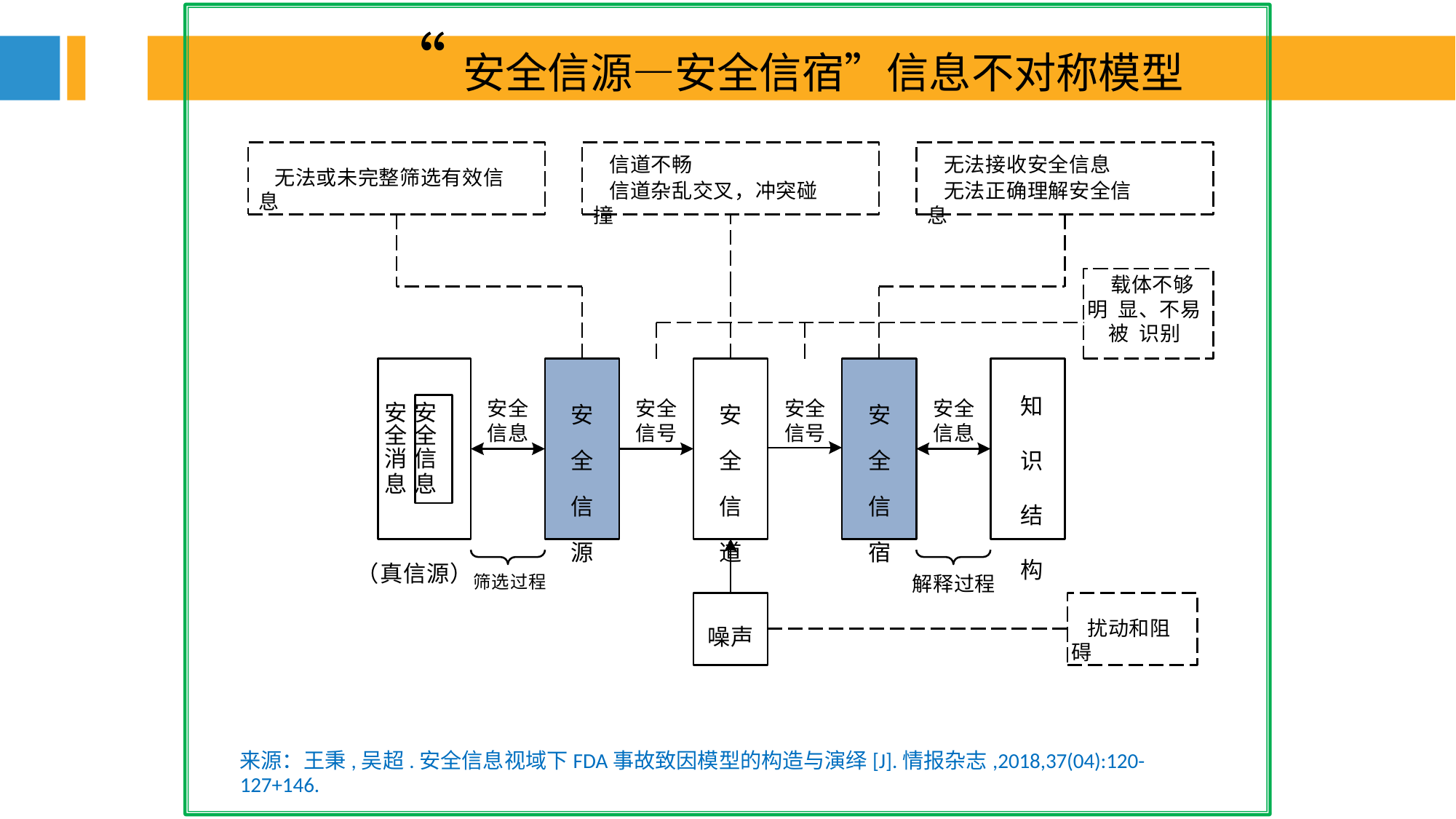

“安全信源—安全信宿”信息不对称模型

 信道不畅
 信道杂乱交叉，冲突碰撞
 无法接收安全信息
 无法正确理解安全信息
 无法或未完整筛选有效信息

 载体不够明  显、不易被  识别

知  识  结  构

安全
信息
安全
信号
安全
信号
安全
信息
安 安
全 全
消 信
息 息
安  全  信  道
安  全  信  宿
安  全  信  源

（真信源）筛选过程
解释过程

噪声
 扰动和阻碍

来源：王秉,吴超.安全信息视域下FDA事故致因模型的构造与演绎[J].情报杂志,2018,37(04):120-127+146.